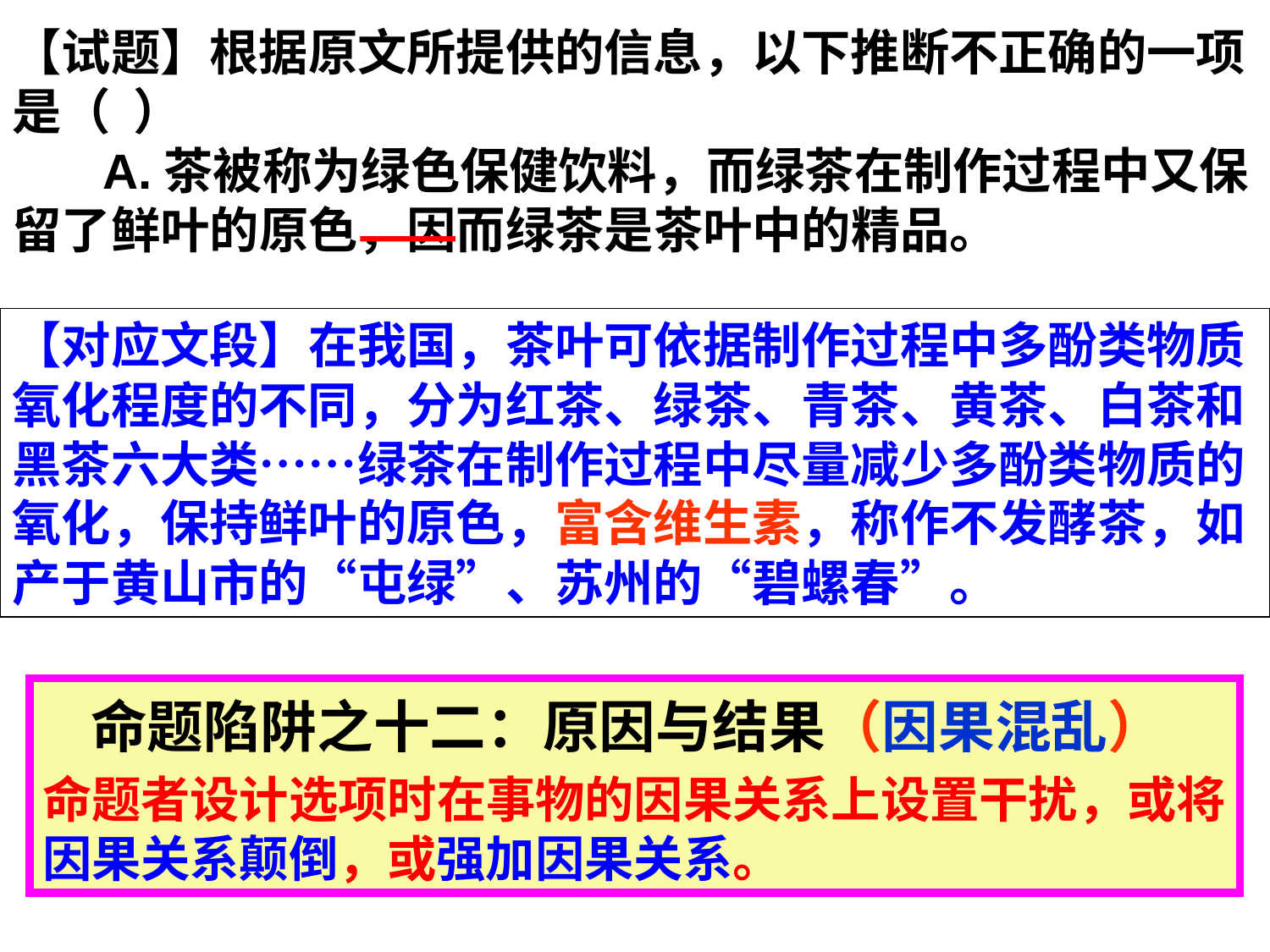

【试题】根据原文所提供的信息，以下推断不正确的一项是（  ）
       A.茶被称为绿色保健饮料，而绿茶在制作过程中又保留了鲜叶的原色，因而绿茶是茶叶中的精品。

【对应文段】在我国，茶叶可依据制作过程中多酚类物质氧化程度的不同，分为红茶、绿茶、青茶、黄茶、白茶和黑茶六大类……绿茶在制作过程中尽量减少多酚类物质的氧化，保持鲜叶的原色，富含维生素，称作不发酵茶，如产于黄山市的“屯绿”、苏州的“碧螺春”。
命题陷阱之十二：原因与结果（因果混乱）
命题者设计选项时在事物的因果关系上设置干扰，或将因果关系颠倒，或强加因果关系。